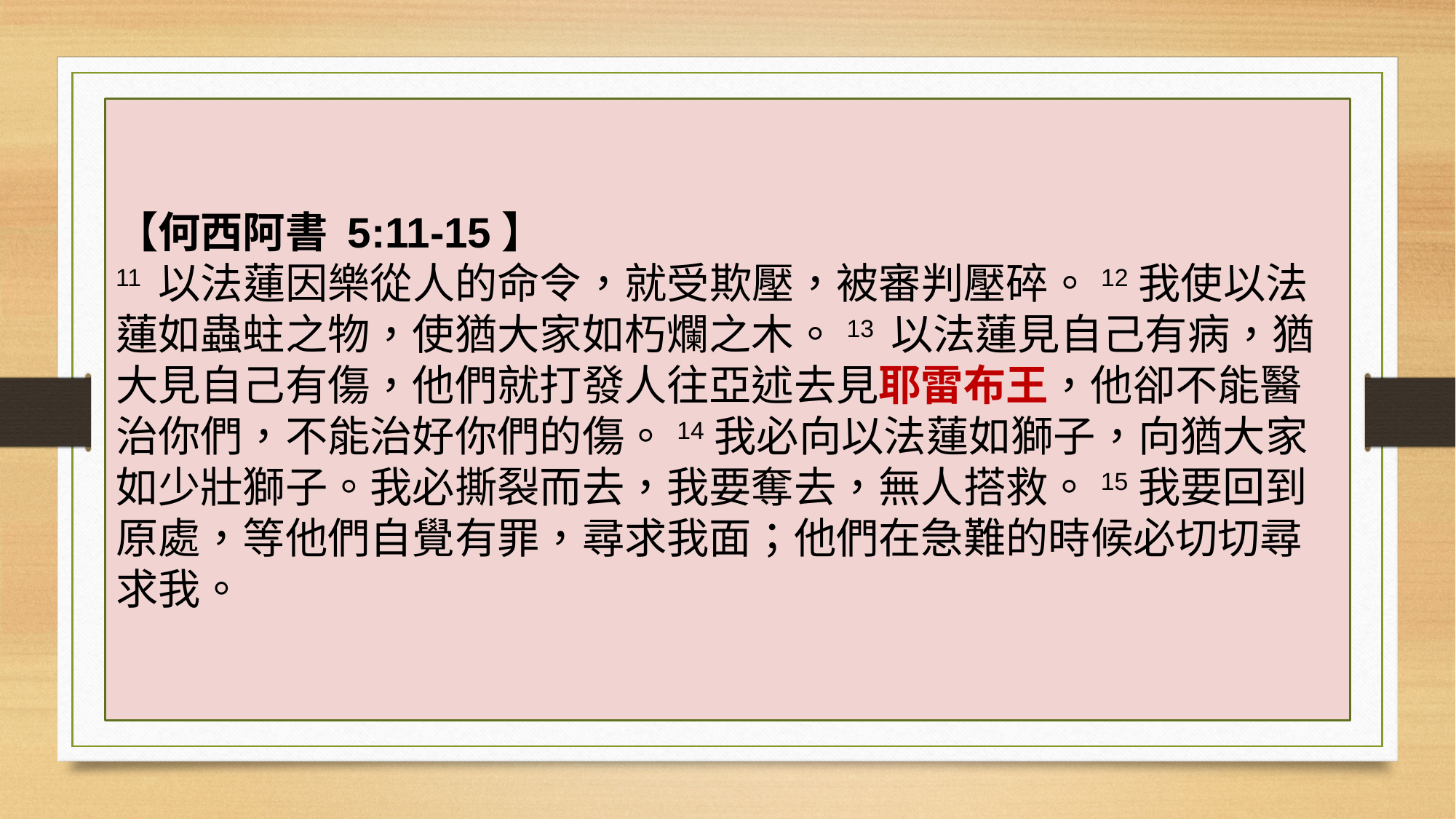

【何西阿書 5:11-15】
11 以法蓮因樂從人的命令，就受欺壓，被審判壓碎。12我使以法蓮如蟲蛀之物，使猶大家如朽爛之木。13 以法蓮見自己有病，猶大見自己有傷，他們就打發人往亞述去見耶雷布王，他卻不能醫治你們，不能治好你們的傷。14我必向以法蓮如獅子，向猶大家如少壯獅子。我必撕裂而去，我要奪去，無人搭救。15我要回到原處，等他們自覺有罪，尋求我面；他們在急難的時候必切切尋求我。
#